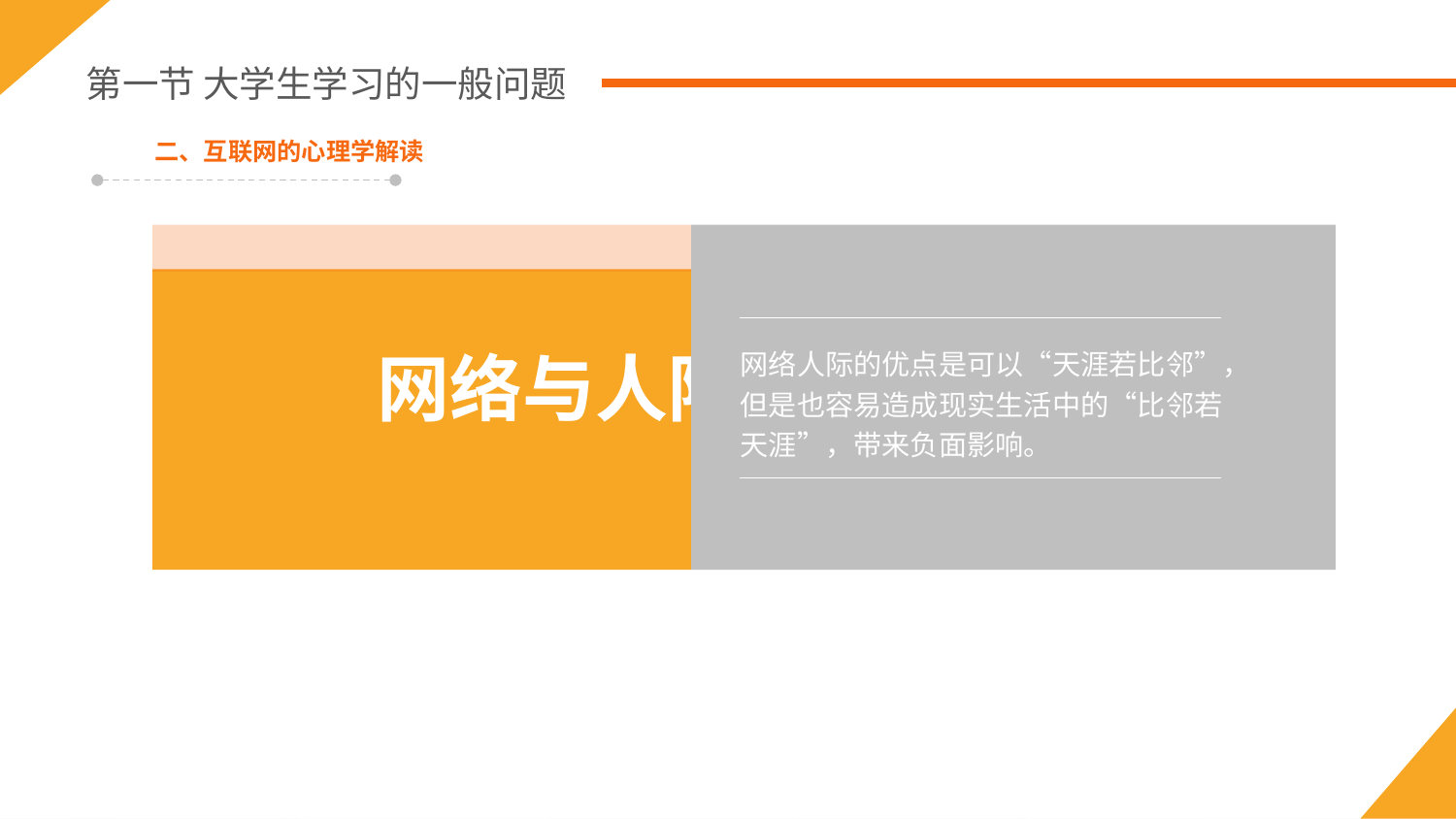

第一节 大学生学习的一般问题
二、互联网的心理学解读

网络人际的优点是可以“天涯若比邻”，但是也容易造成现实生活中的“比邻若天涯”，带来负面影响。
网络与人际关系